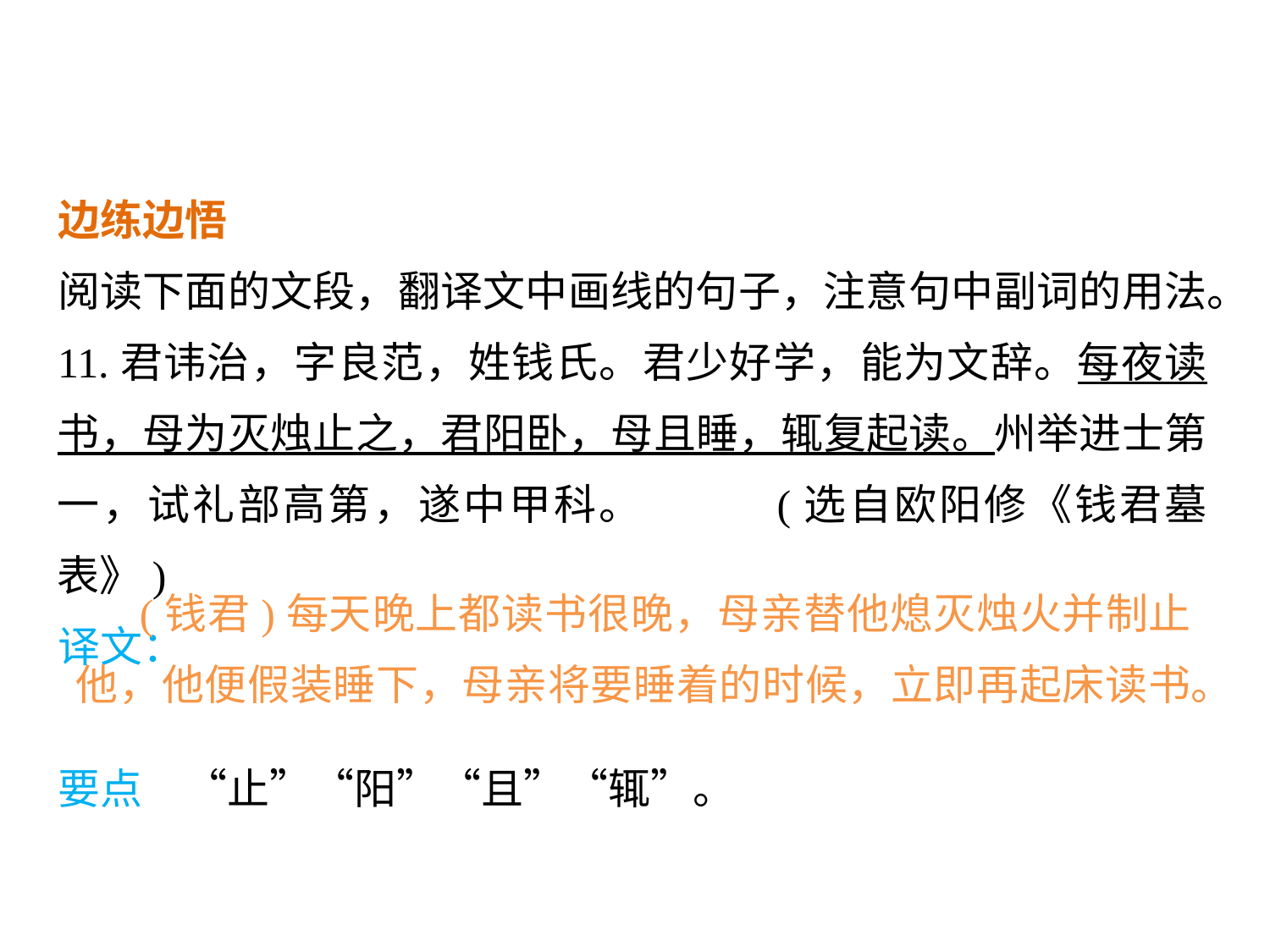

边练边悟
阅读下面的文段，翻译文中画线的句子，注意句中副词的用法。
11.君讳治，字良范，姓钱氏。君少好学，能为文辞。每夜读书，母为灭烛止之，君阳卧，母且睡，辄复起读。州举进士第一，试礼部高第，遂中甲科。          (选自欧阳修《钱君墓表》)
译文：

要点　“止”“阳”“且”“辄”。
     (钱君)每天晚上都读书很晚，母亲替他熄灭烛火并制止他，他便假装睡下，母亲将要睡着的时候，立即再起床读书。